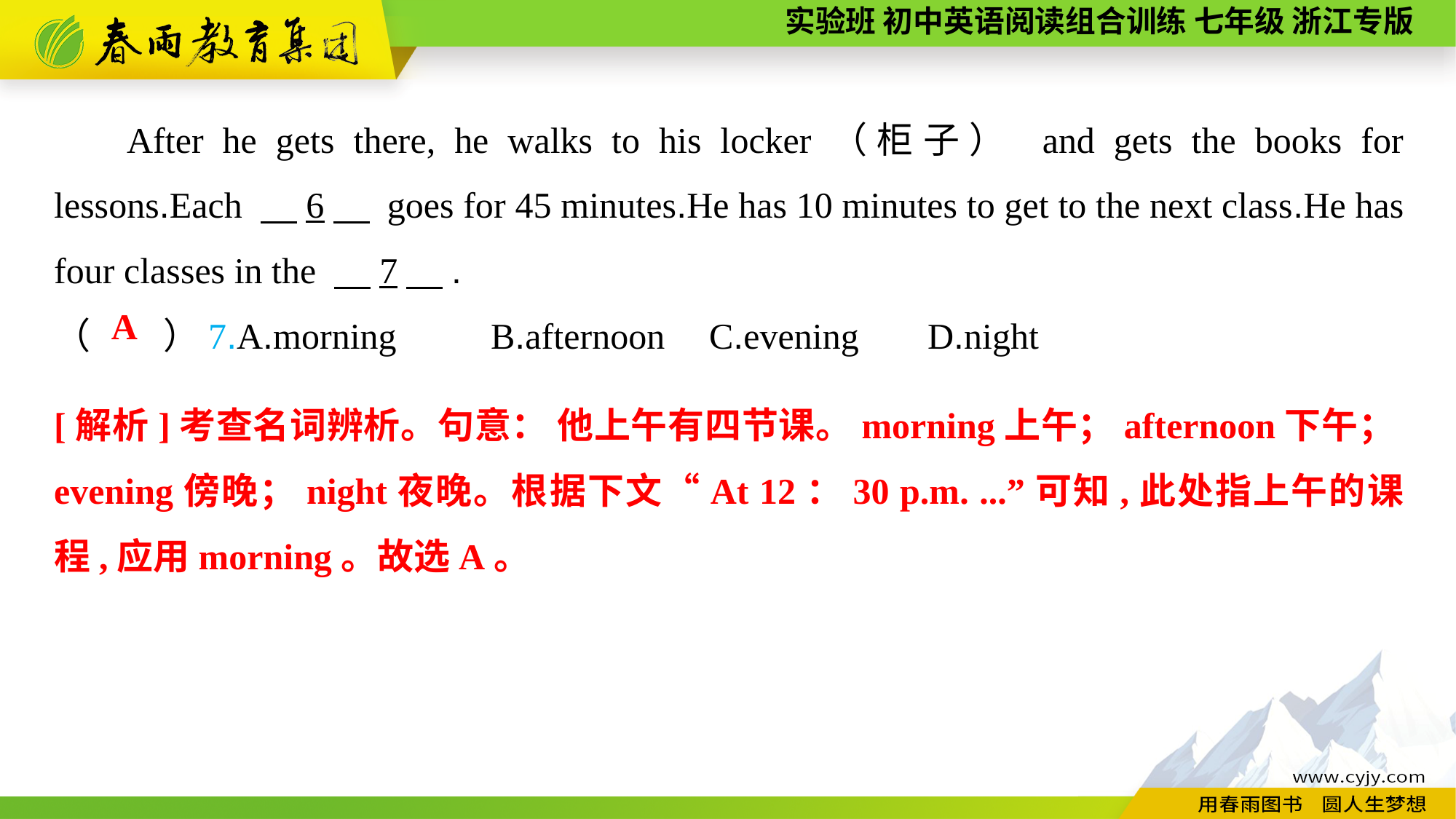

After he gets there, he walks to his locker（柜子） and gets the books for lessons.Each 　6　 goes for 45 minutes.He has 10 minutes to get to the next class.He has four classes in the 　7　.
（　　）7.A.morning	B.afternoon	C.evening	D.night
A
[解析]考查名词辨析。句意： 他上午有四节课。morning上午；afternoon下午；evening傍晚；night夜晚。根据下文“At 12：30 p.m. ...”可知,此处指上午的课程,应用morning。故选A。